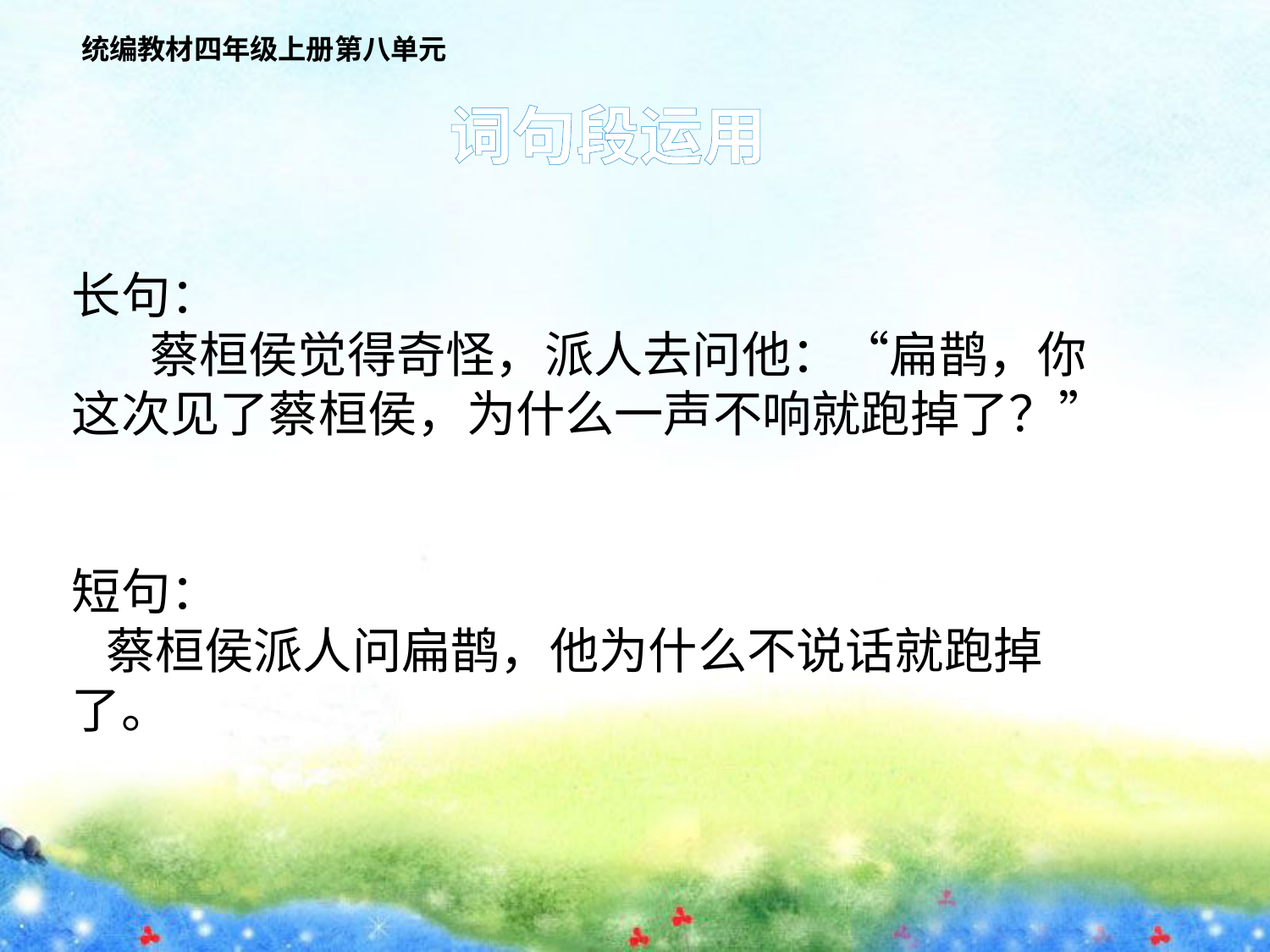

统编教材四年级上册第八单元
词句段运用
长句：
      蔡桓侯觉得奇怪，派人去问他：“扁鹊，你这次见了蔡桓侯，为什么一声不响就跑掉了？”

短句：
  蔡桓侯派人问扁鹊，他为什么不说话就跑掉了。